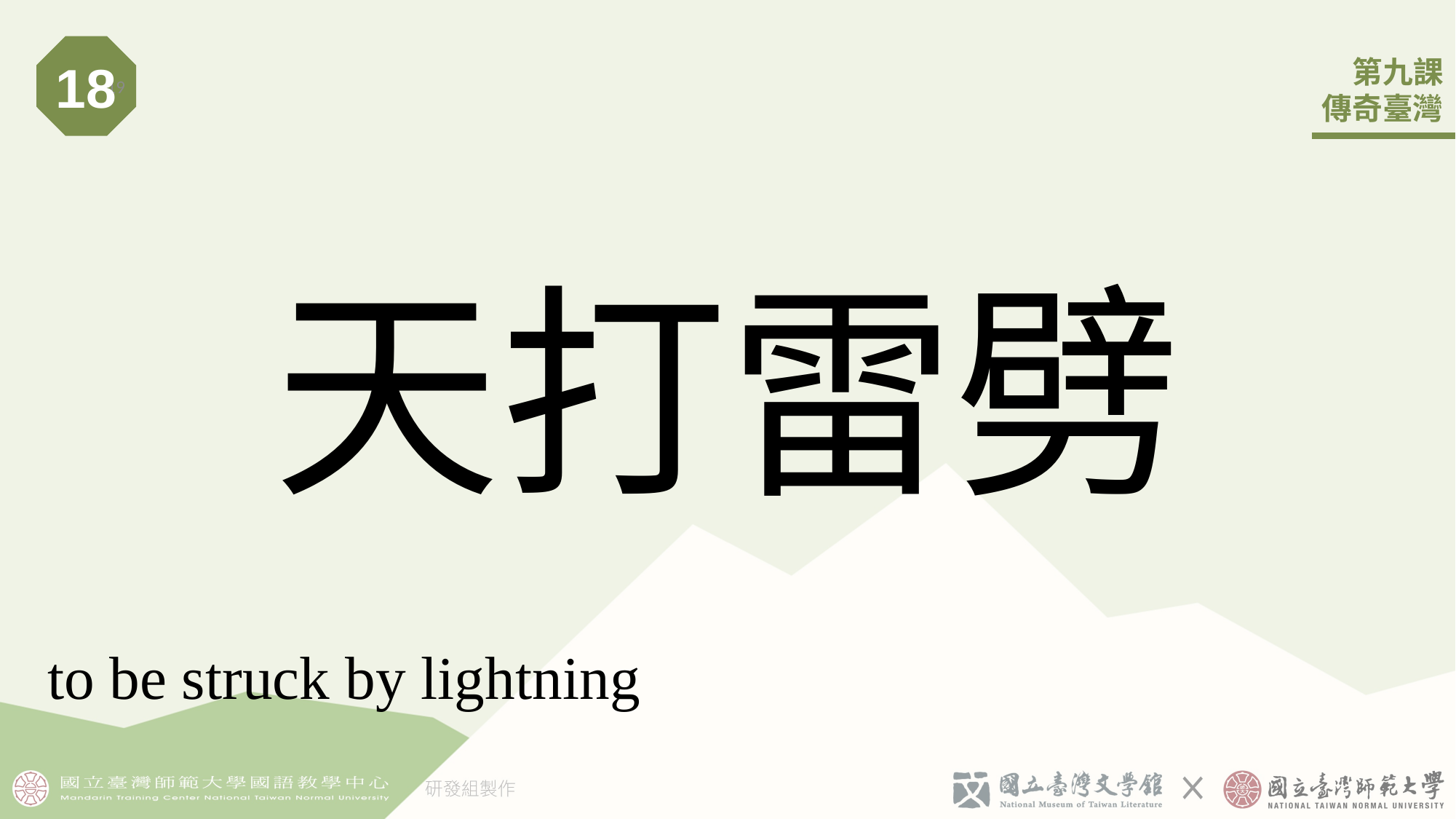

18
19
# 天打雷劈
to be struck by lightning